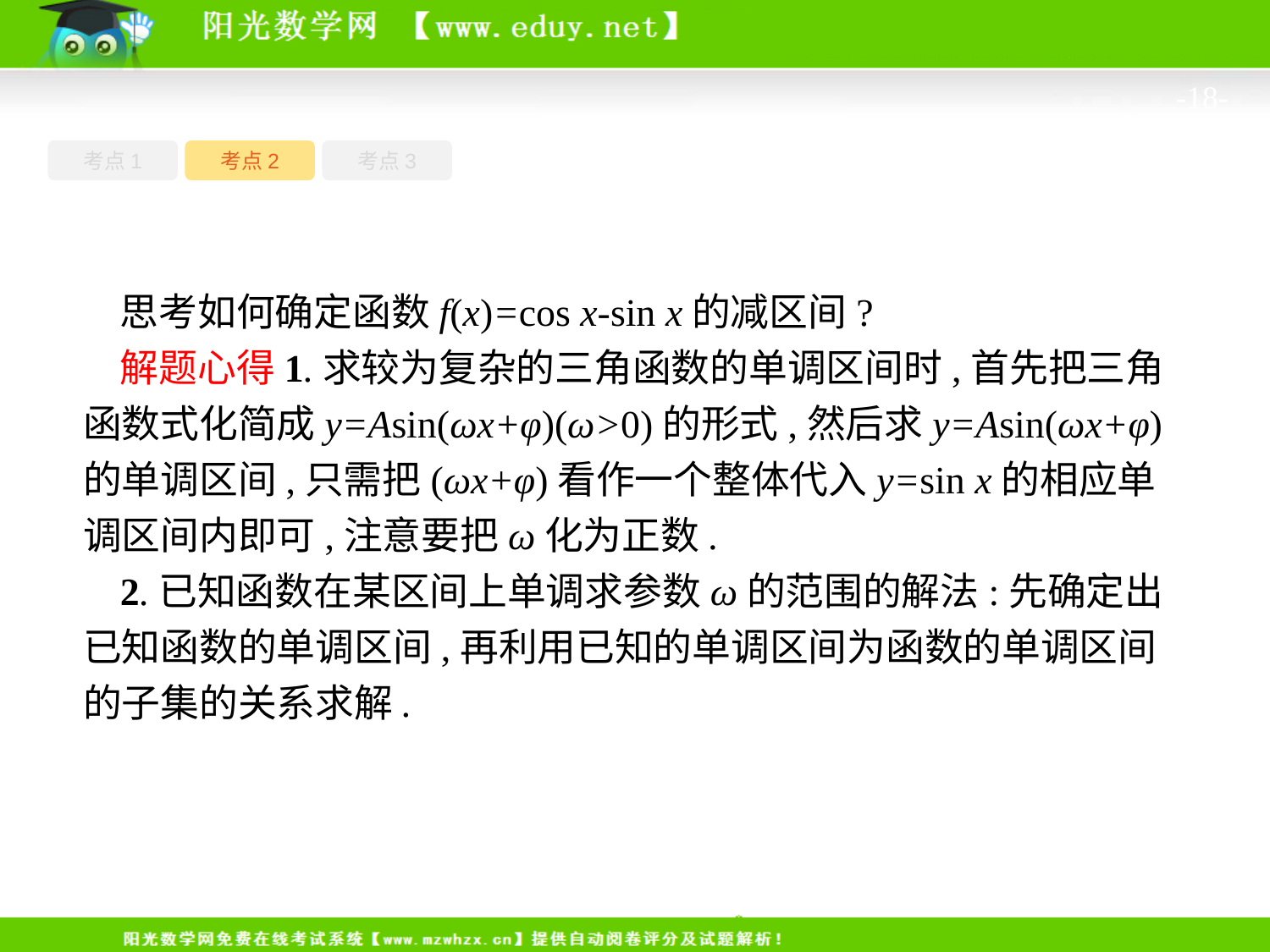

-18-
考点1
考点3
考点2
思考如何确定函数f(x)=cos x-sin x的减区间?
解题心得1.求较为复杂的三角函数的单调区间时,首先把三角函数式化简成y=Asin(ωx+φ)(ω>0)的形式,然后求y=Asin(ωx+φ)的单调区间,只需把(ωx+φ)看作一个整体代入y=sin x的相应单调区间内即可,注意要把ω化为正数.
2.已知函数在某区间上单调求参数ω的范围的解法:先确定出已知函数的单调区间,再利用已知的单调区间为函数的单调区间的子集的关系求解.